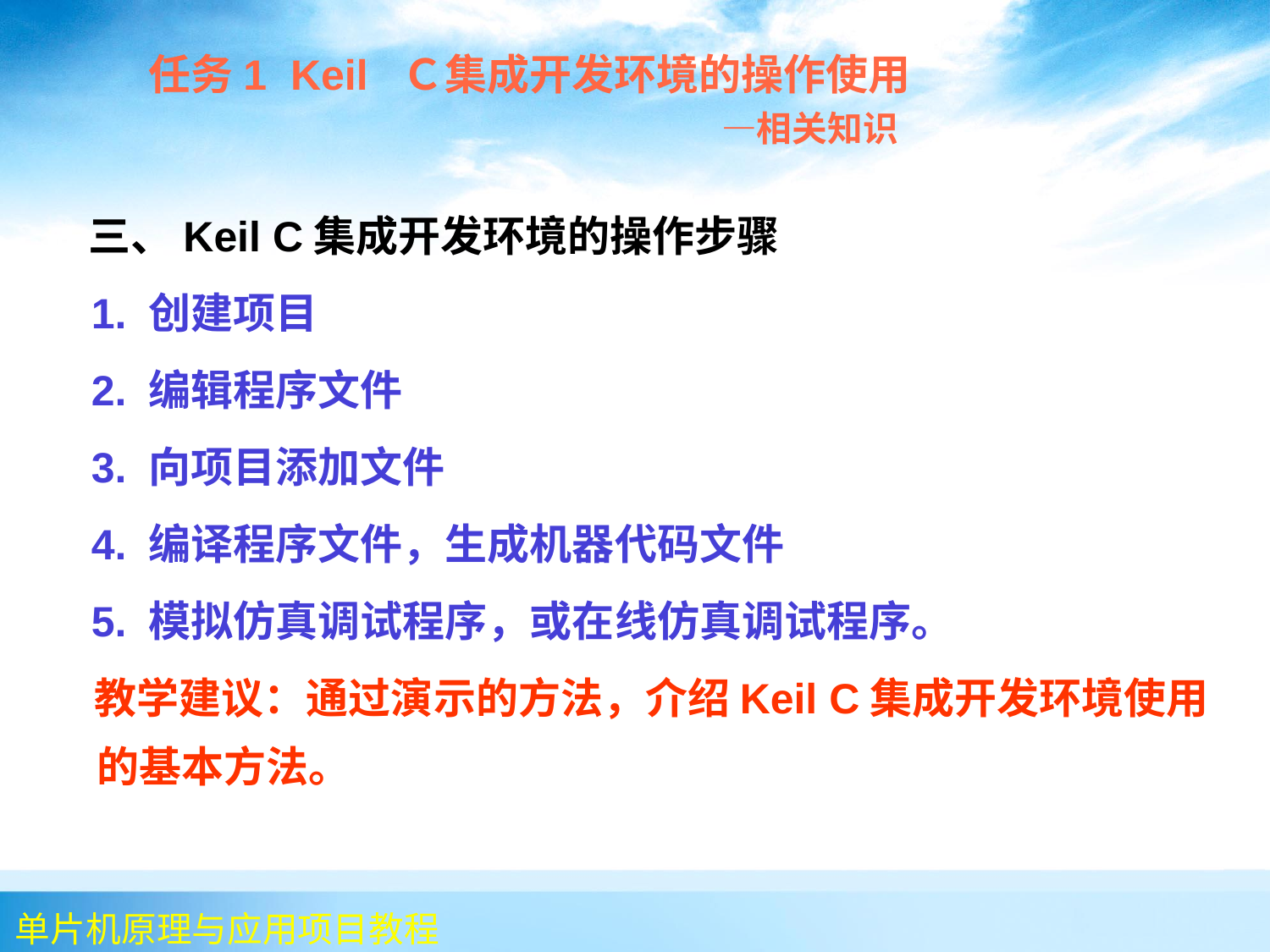

任务1  Keil  Ｃ集成开发环境的操作使用
                                                                        —相关知识
   三、Keil C集成开发环境的操作步骤
   1. 创建项目
   2. 编辑程序文件
   3. 向项目添加文件
   4. 编译程序文件，生成机器代码文件
   5. 模拟仿真调试程序，或在线仿真调试程序。
   教学建议：通过演示的方法，介绍Keil C集成开发环境使用的基本方法。